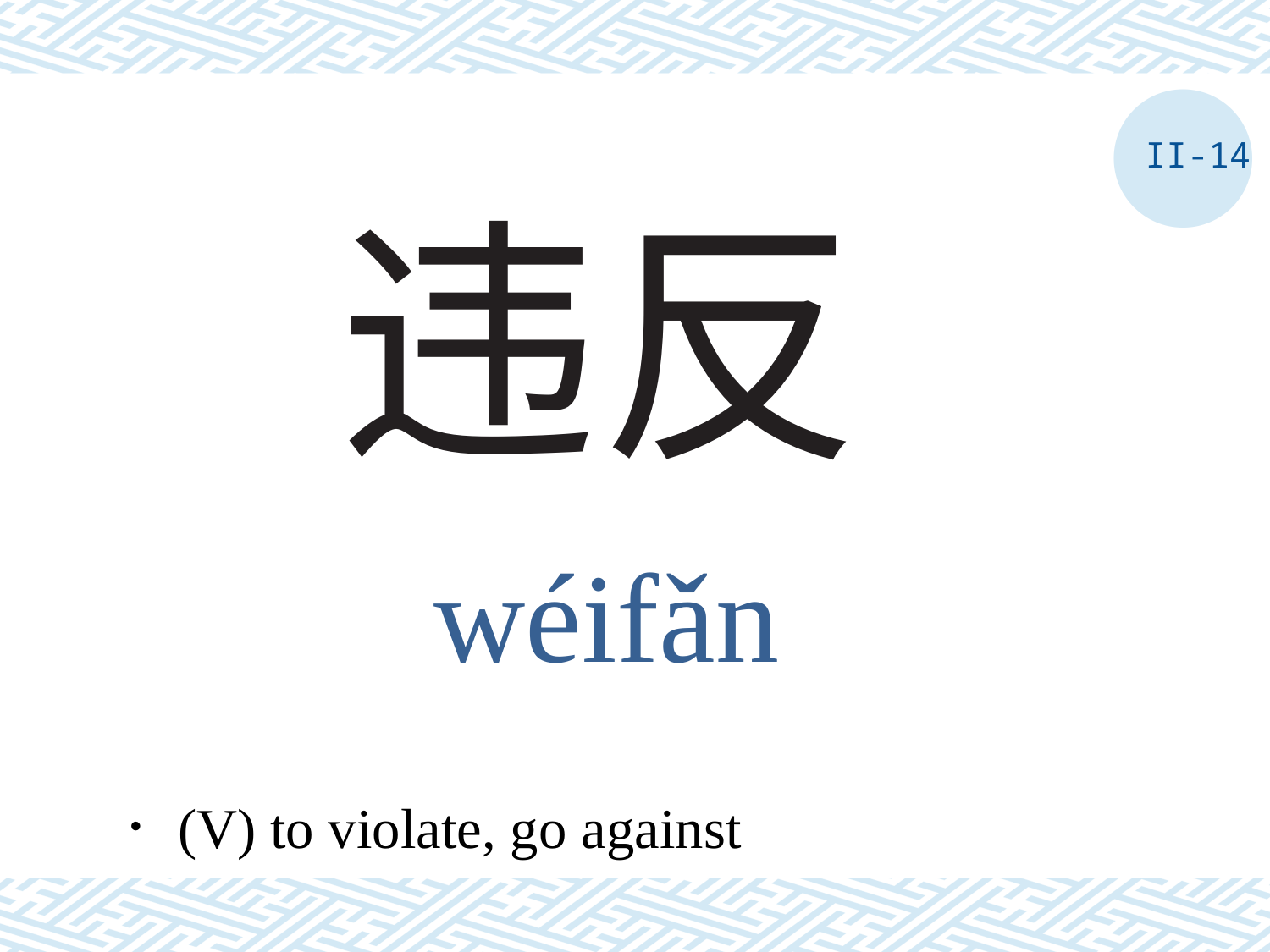

II-14

# 违反
wéifǎn
．(V) to violate, go against